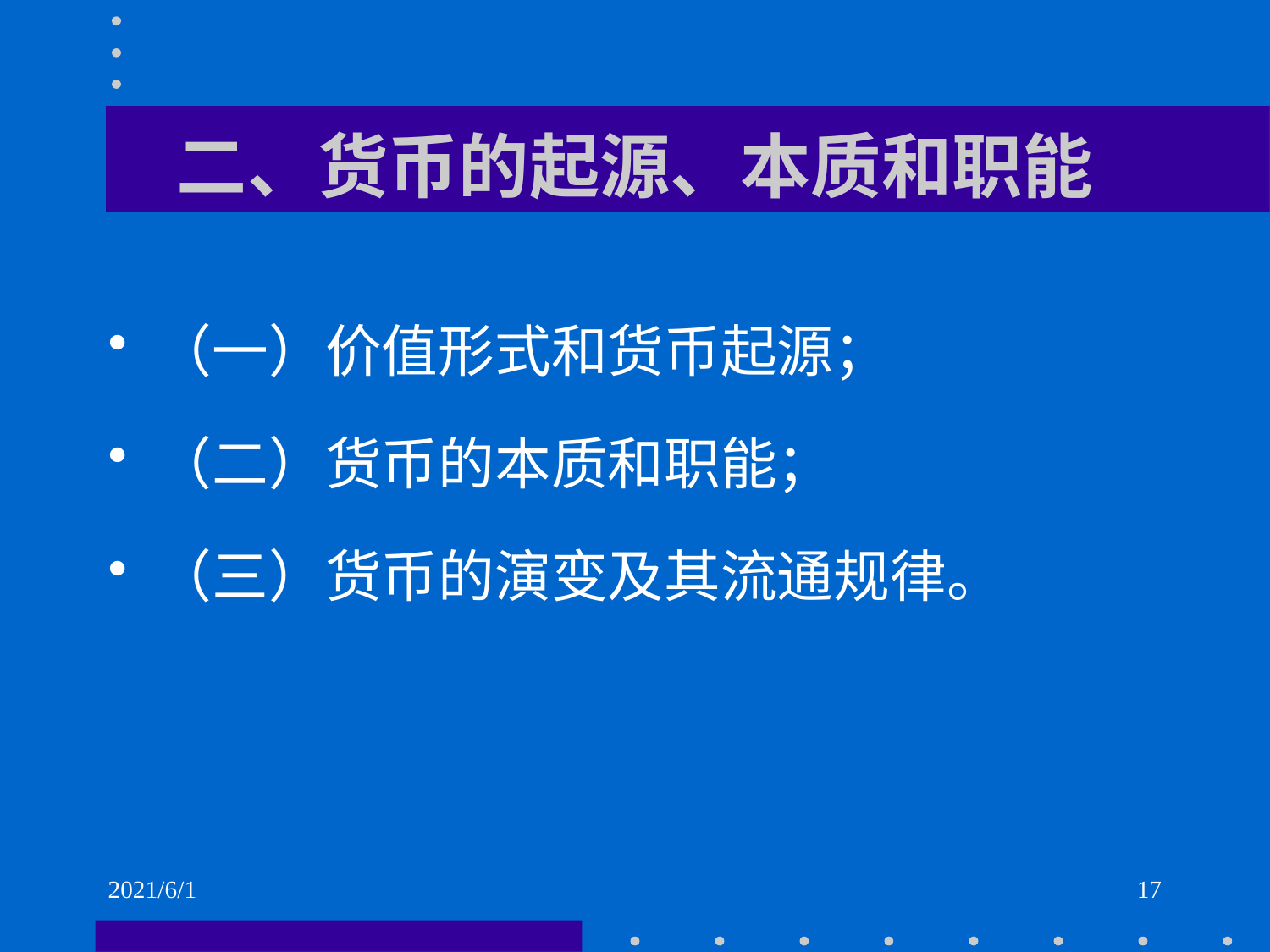

# 二、货币的起源、本质和职能
（一）价值形式和货币起源；
（二）货币的本质和职能；
（三）货币的演变及其流通规律。
2021/6/1
17